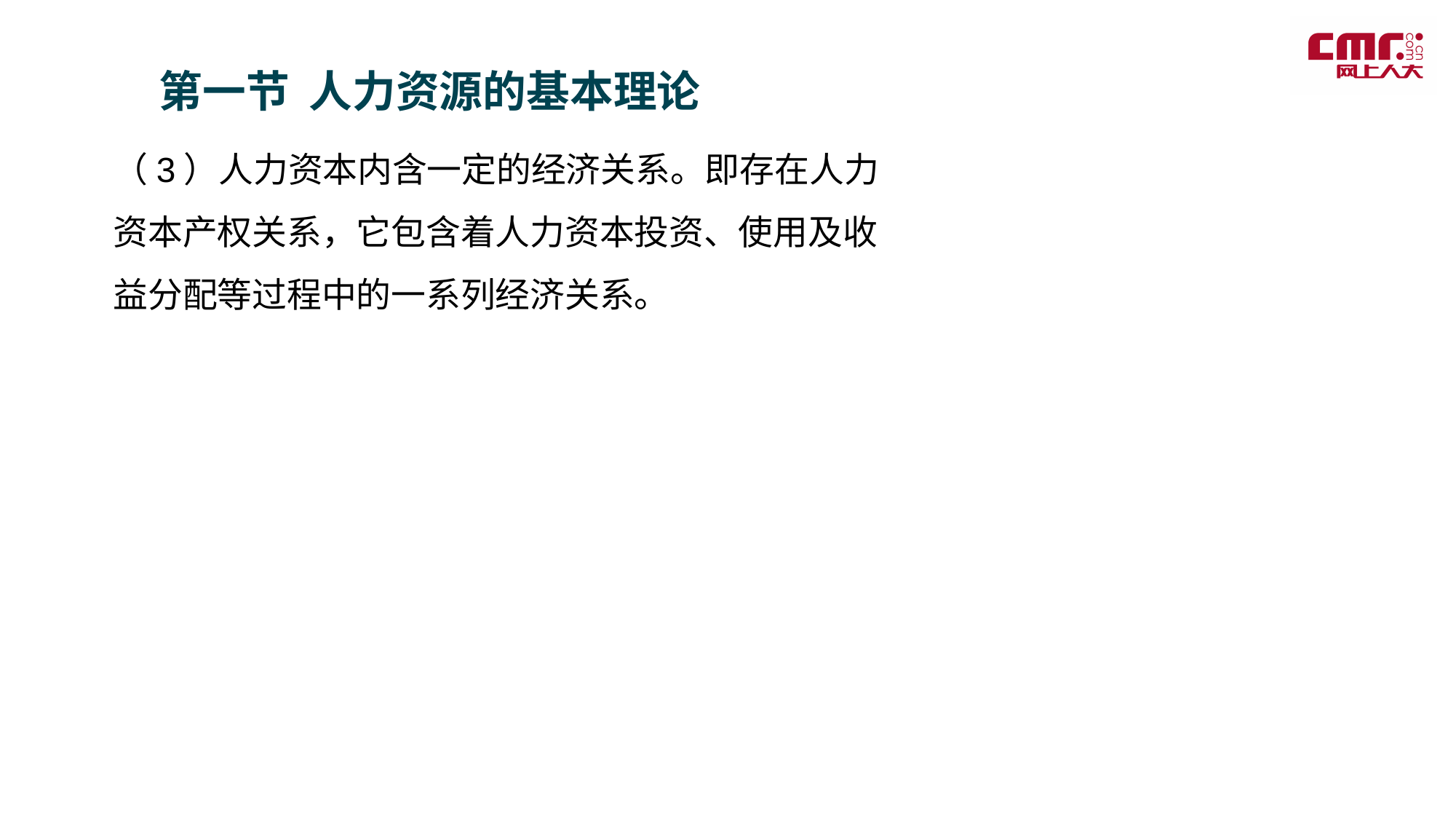

第一节  人力资源的基本理论
（3）人力资本内含一定的经济关系。即存在人力资本产权关系，它包含着人力资本投资、使用及收益分配等过程中的一系列经济关系。